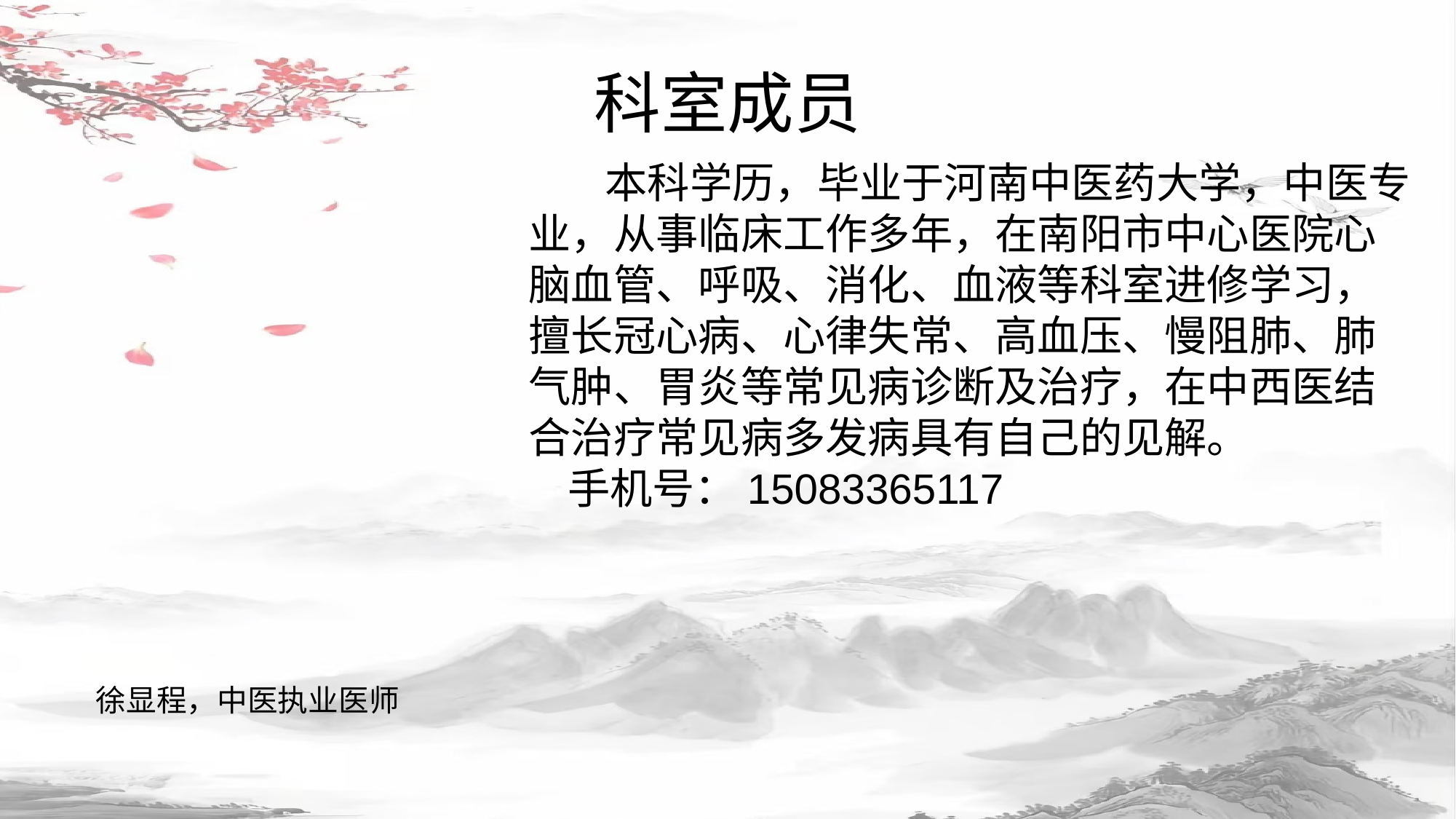

# 科室成员
       本科学历，毕业于河南中医药大学，中医专业，从事临床工作多年，在南阳市中心医院心脑血管、呼吸、消化、血液等科室进修学习，
擅长冠心病、心律失常、高血压、慢阻肺、肺气肿、胃炎等常见病诊断及治疗，在中西医结合治疗常见病多发病具有自己的见解。
   手机号：15083365117
        徐显程，中医执业医师